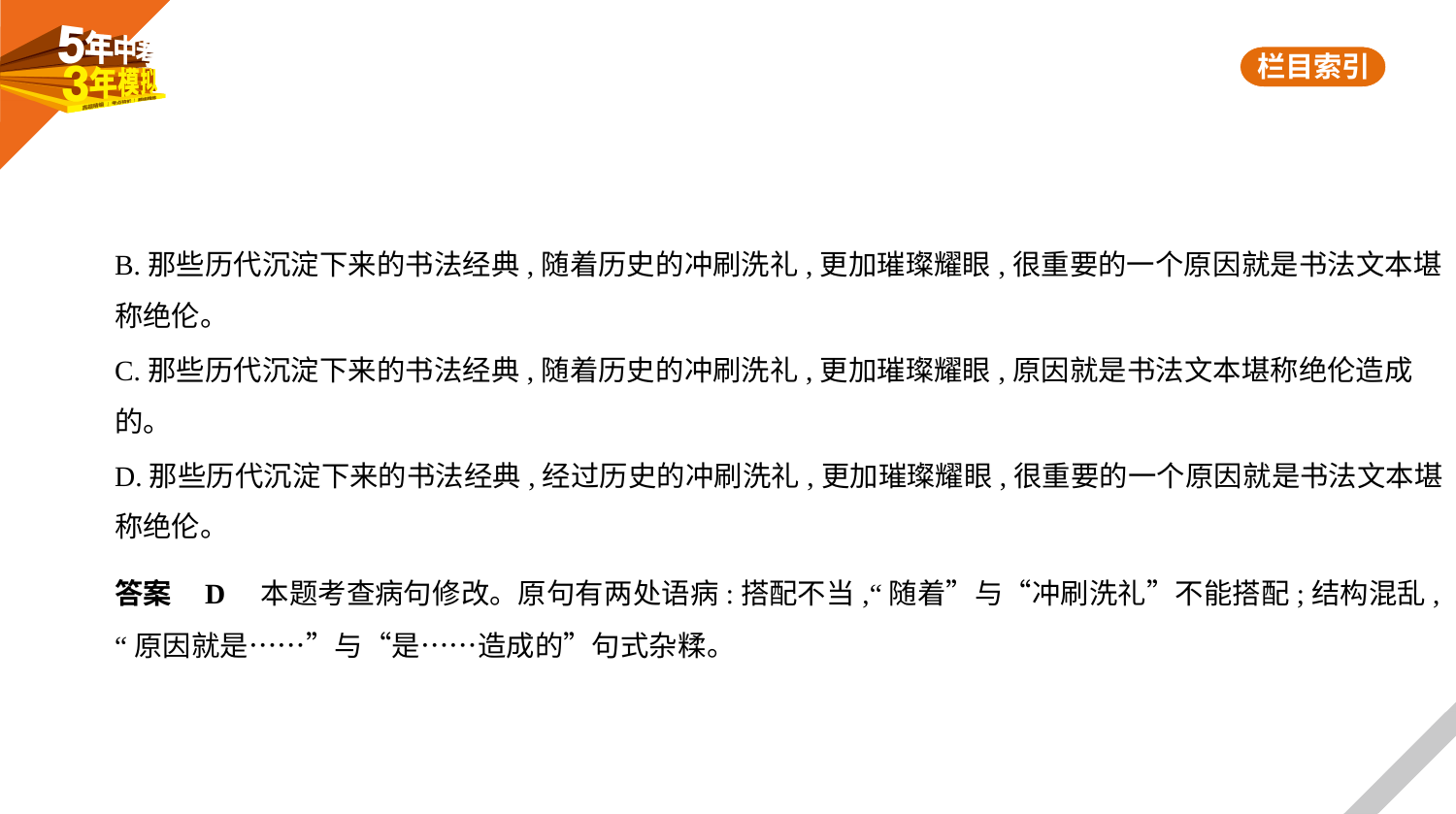

B.那些历代沉淀下来的书法经典,随着历史的冲刷洗礼,更加璀璨耀眼,很重要的一个原因就是书法文本堪
称绝伦。
C.那些历代沉淀下来的书法经典,随着历史的冲刷洗礼,更加璀璨耀眼,原因就是书法文本堪称绝伦造成
的。
D.那些历代沉淀下来的书法经典,经过历史的冲刷洗礼,更加璀璨耀眼,很重要的一个原因就是书法文本堪
称绝伦。
答案    D　本题考查病句修改。原句有两处语病:搭配不当,“随着”与“冲刷洗礼”不能搭配;结构混乱,
“原因就是……”与“是……造成的”句式杂糅。